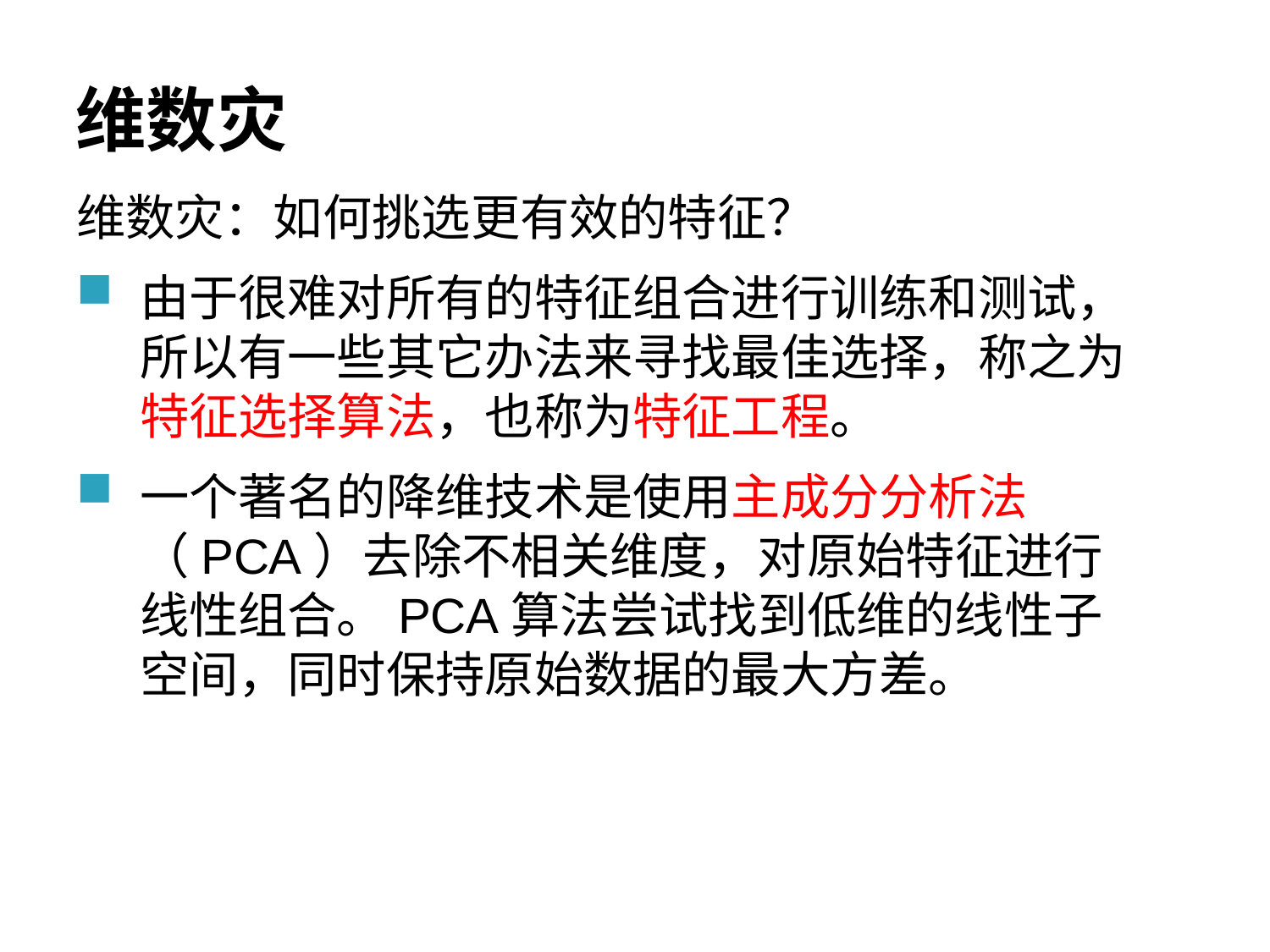

# 维数灾
维数灾：如何挑选更有效的特征？
由于很难对所有的特征组合进行训练和测试，所以有一些其它办法来寻找最佳选择，称之为特征选择算法，也称为特征工程。
一个著名的降维技术是使用主成分分析法（PCA）去除不相关维度，对原始特征进行线性组合。PCA算法尝试找到低维的线性子空间，同时保持原始数据的最大方差。